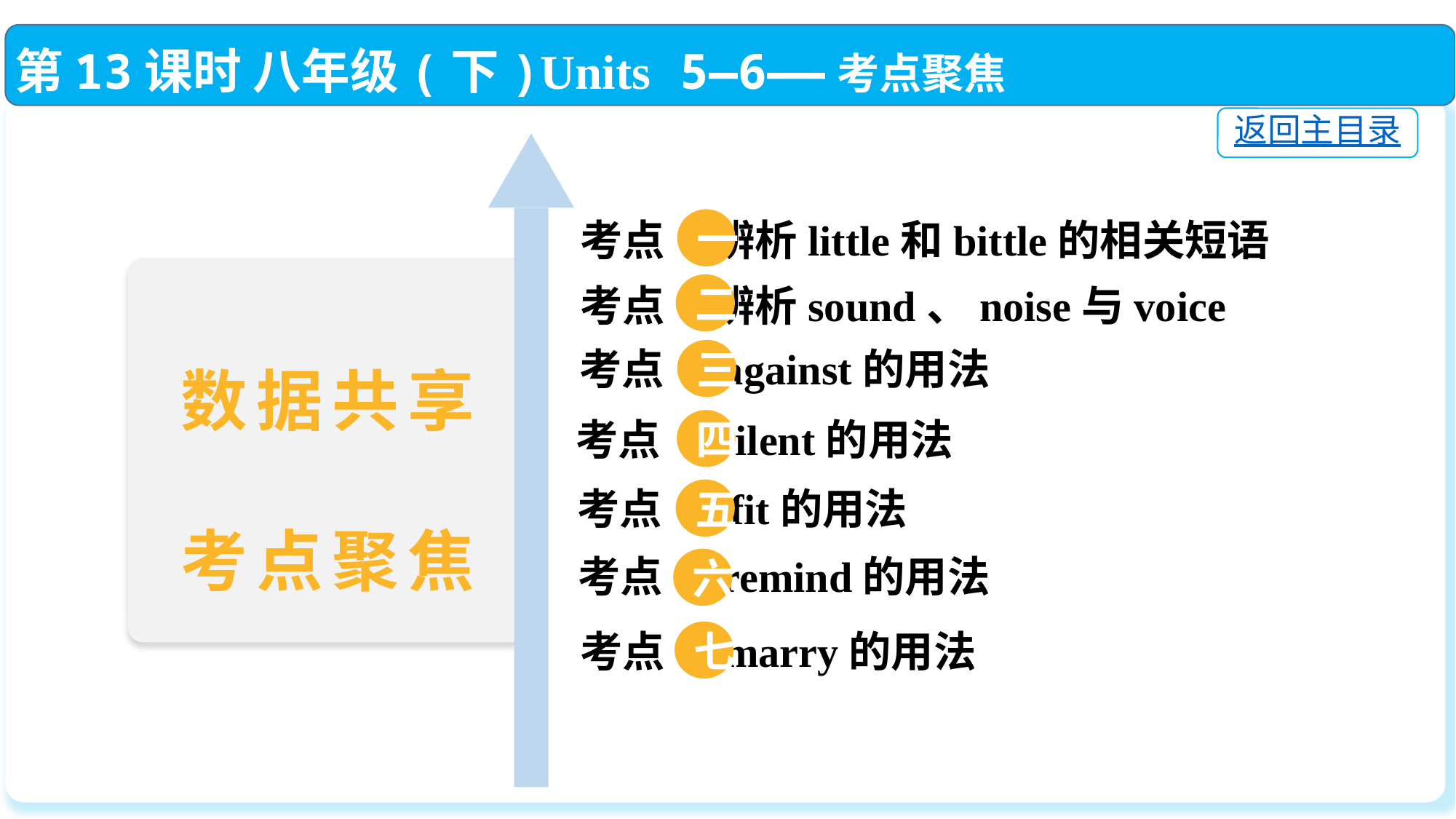

第13课时 八年级(下)Units 5—6——考点聚焦

返回主目录

考点     辨析little和bittle的相关短语
一

考点     辨析sound、noise与voice
二
考点     against的用法
三
数据共享
考点聚焦
考点     silent的用法
四
考点      fit的用法
五
考点     remind的用法
六
考点     marry的用法
七